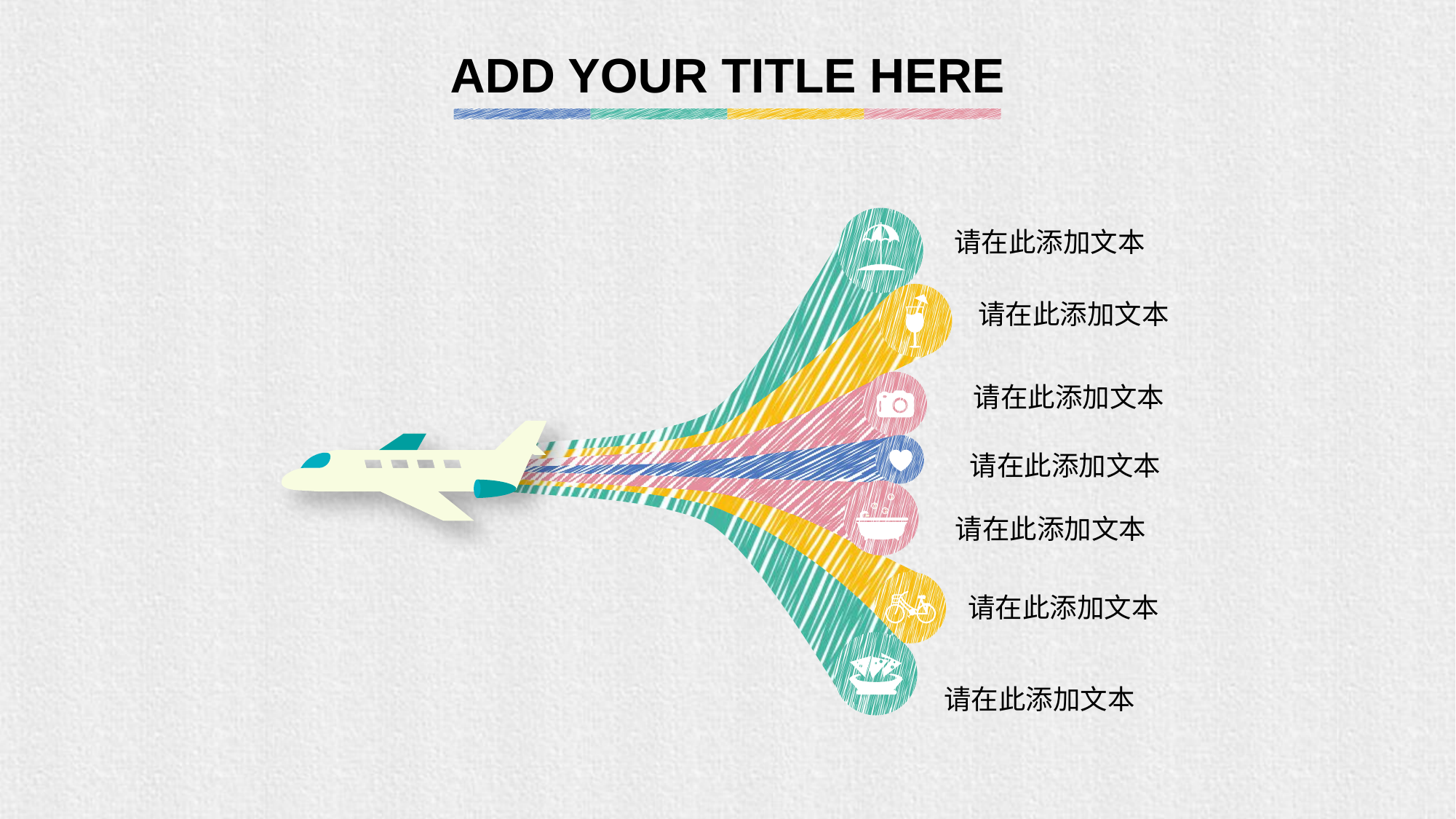

ADD YOUR TITLE HERE

请在此添加文本
请在此添加文本
请在此添加文本
请在此添加文本
请在此添加文本
请在此添加文本
请在此添加文本